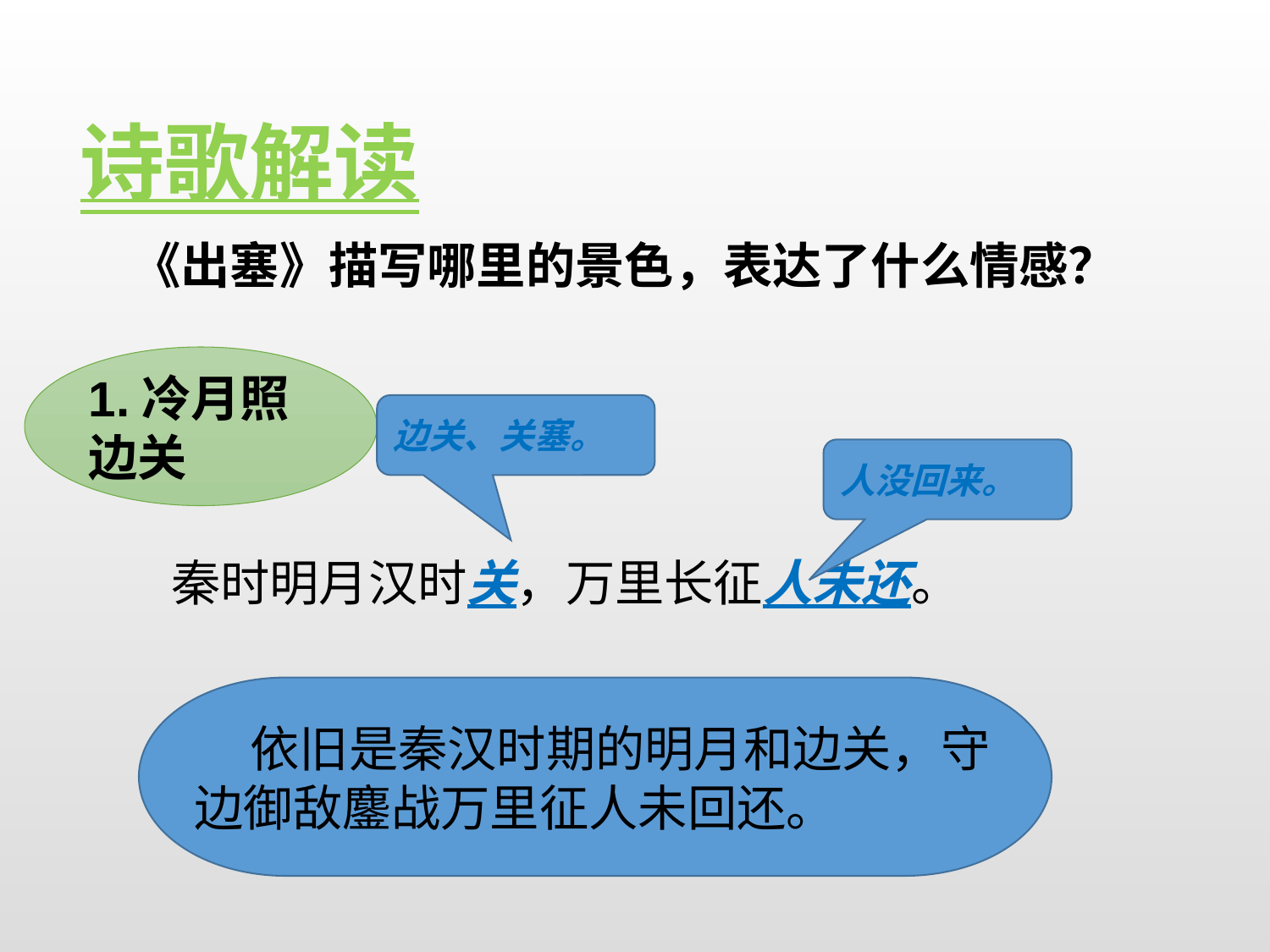

诗歌解读
《出塞》描写哪里的景色，表达了什么情感？
1.冷月照边关
边关、关塞。
人没回来。
秦时明月汉时关，万里长征人未还。

    依旧是秦汉时期的明月和边关，守边御敌鏖战万里征人未回还。